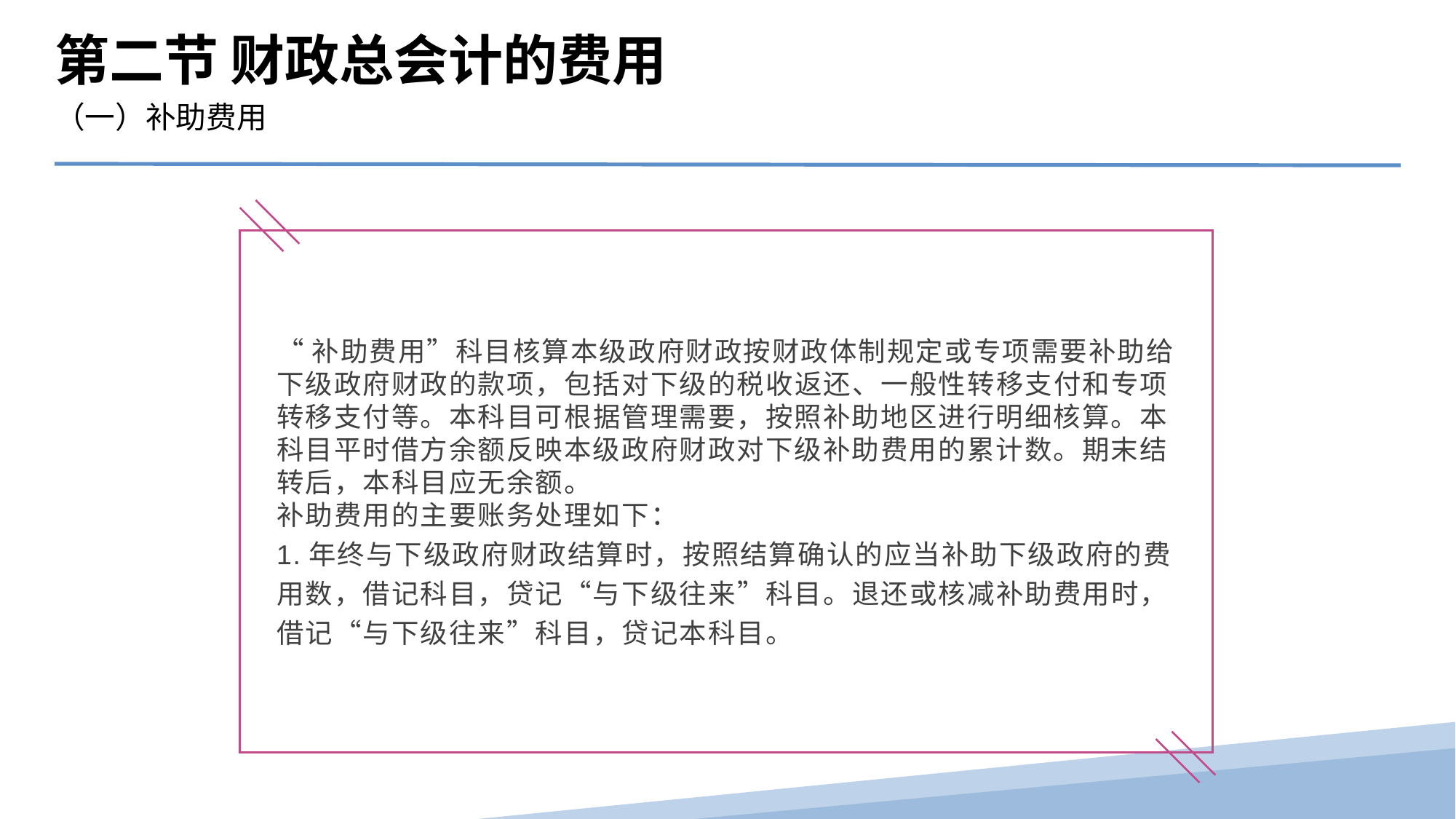

第二节 财政总会计的费用
（一）补助费用

“补助费用”科目核算本级政府财政按财政体制规定或专项需要补助给下级政府财政的款项，包括对下级的税收返还、一般性转移支付和专项转移支付等。本科目可根据管理需要，按照补助地区进行明细核算。本科目平时借方余额反映本级政府财政对下级补助费用的累计数。期末结转后，本科目应无余额。
补助费用的主要账务处理如下：
1.年终与下级政府财政结算时，按照结算确认的应当补助下级政府的费用数，借记科目，贷记“与下级往来”科目。退还或核减补助费用时，借记“与下级往来”科目，贷记本科目。